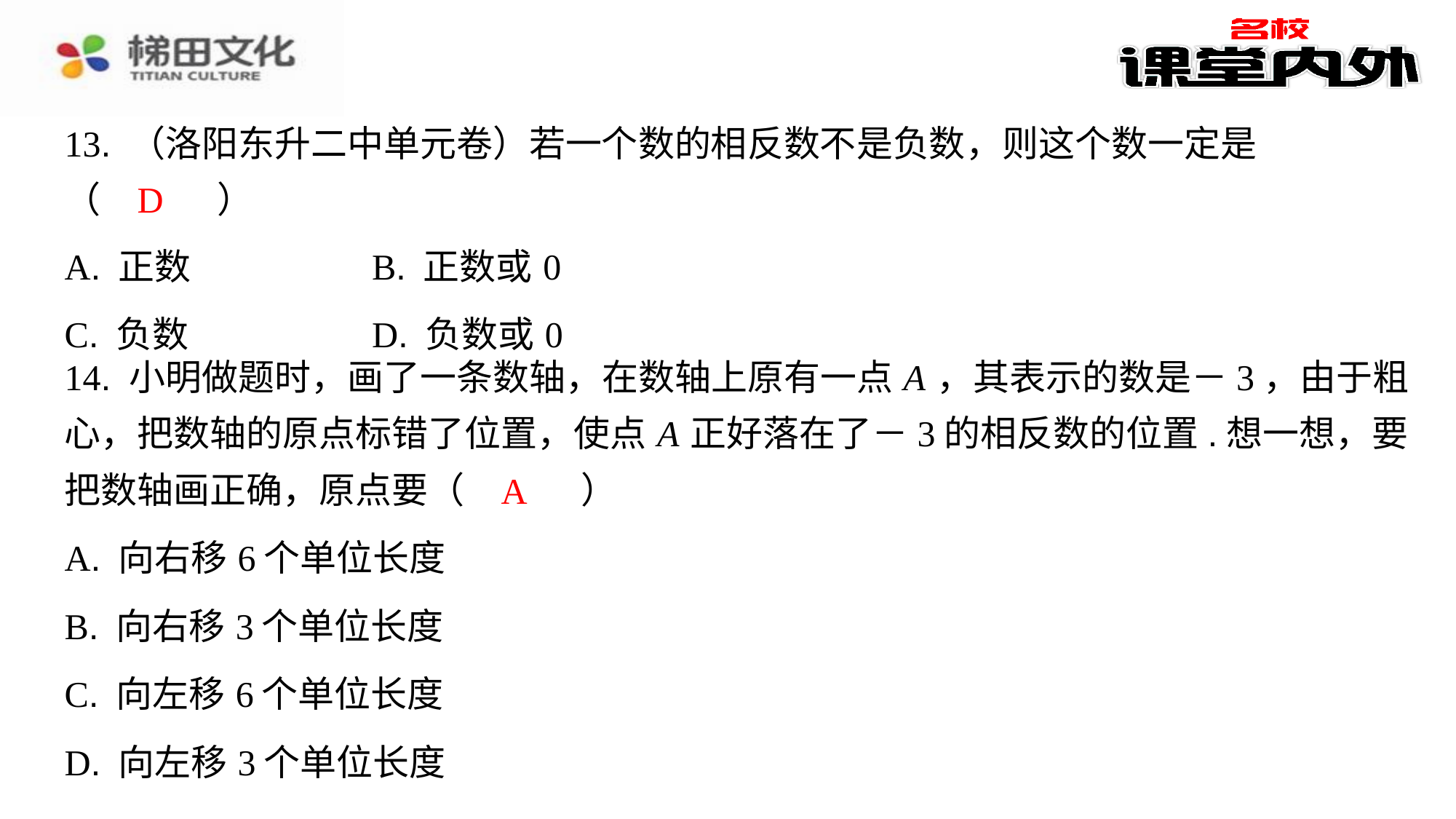

13. （洛阳东升二中单元卷）若一个数的相反数不是负数，则这个数一定是
（　D　）
D
| A. 正数 | B. 正数或0 |
| --- | --- |
| C. 负数 | D. 负数或0 |
14. 小明做题时，画了一条数轴，在数轴上原有一点 A ，其表示的数是－3，由于粗
心，把数轴的原点标错了位置，使点 A 正好落在了－3的相反数的位置.想一想，要
把数轴画正确，原点要（　A　）
A
| A. 向右移6个单位长度 |
| --- |
| B. 向右移3个单位长度 |
| C. 向左移6个单位长度 |
| D. 向左移3个单位长度 |